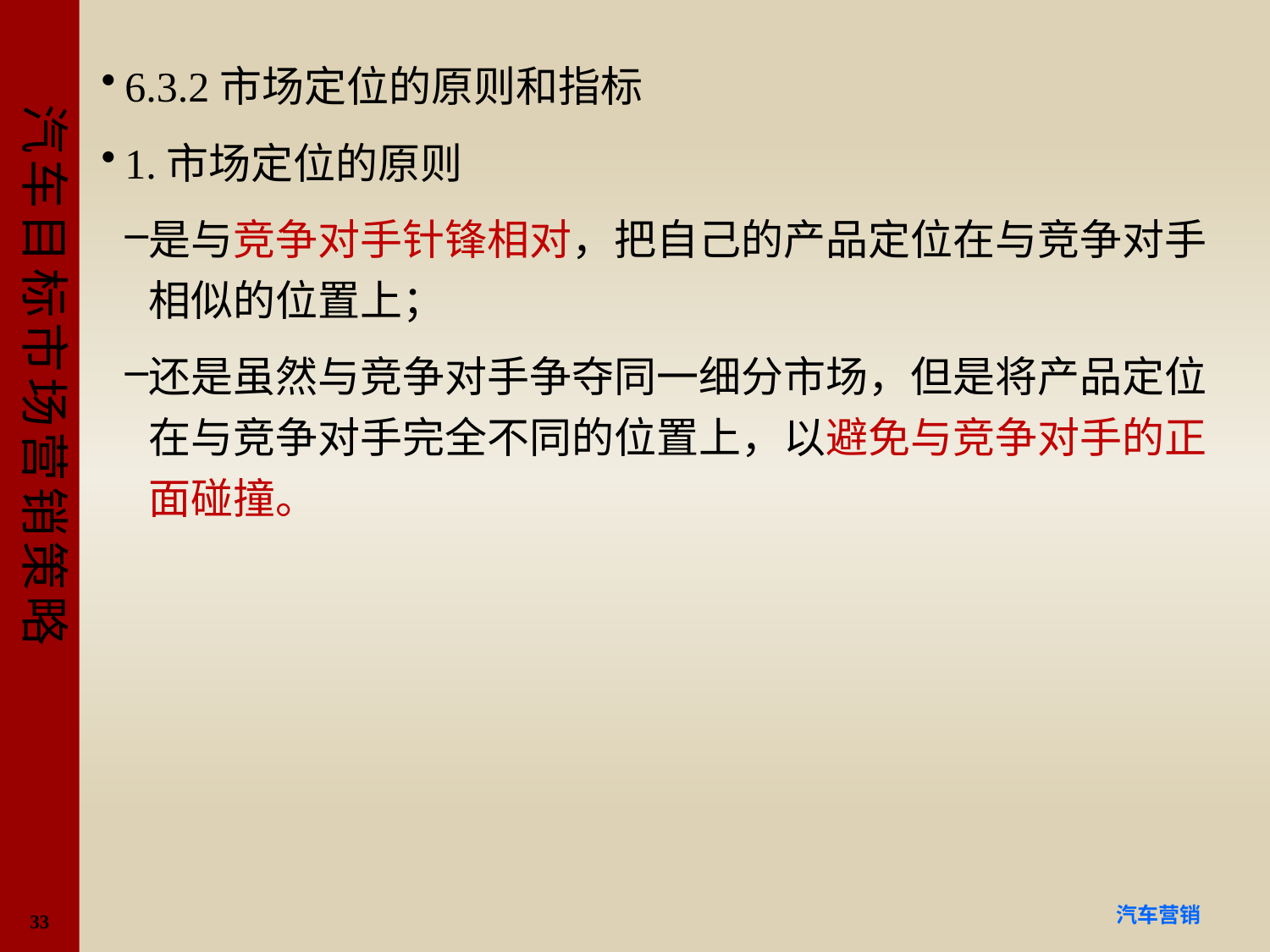

#
6.3.2市场定位的原则和指标
1.市场定位的原则
是与竞争对手针锋相对，把自己的产品定位在与竞争对手相似的位置上；
还是虽然与竞争对手争夺同一细分市场，但是将产品定位在与竞争对手完全不同的位置上，以避免与竞争对手的正面碰撞。

33